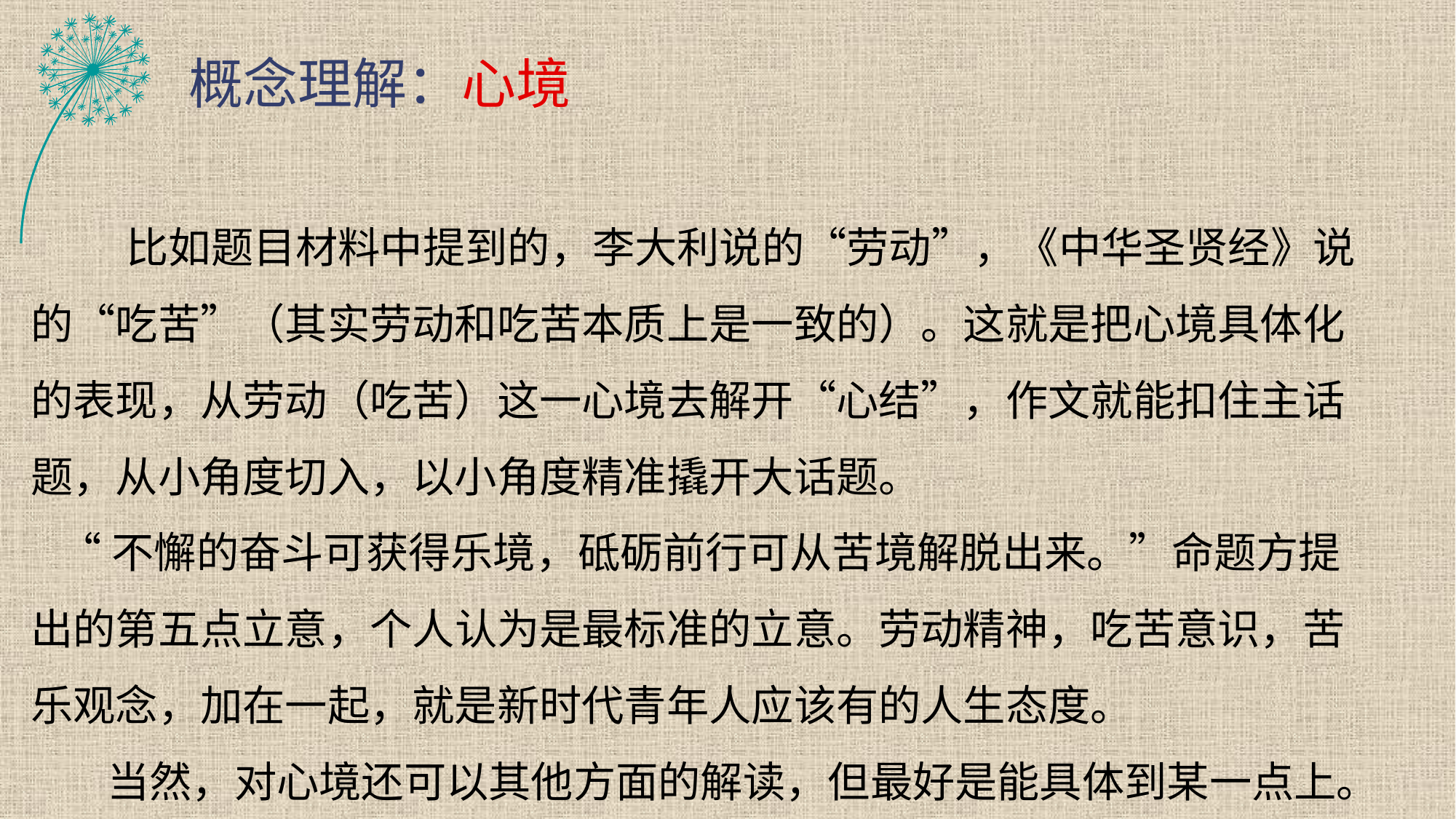

概念理解：心境

         比如题目材料中提到的，李大利说的“劳动”，《中华圣贤经》说的“吃苦”（其实劳动和吃苦本质上是一致的）。这就是把心境具体化的表现，从劳动（吃苦）这一心境去解开“心结”，作文就能扣住主话题，从小角度切入，以小角度精准撬开大话题。
   “不懈的奋斗可获得乐境，砥砺前行可从苦境解脱出来。”命题方提出的第五点立意，个人认为是最标准的立意。劳动精神，吃苦意识，苦乐观念，加在一起，就是新时代青年人应该有的人生态度。
       当然，对心境还可以其他方面的解读，但最好是能具体到某一点上。
74